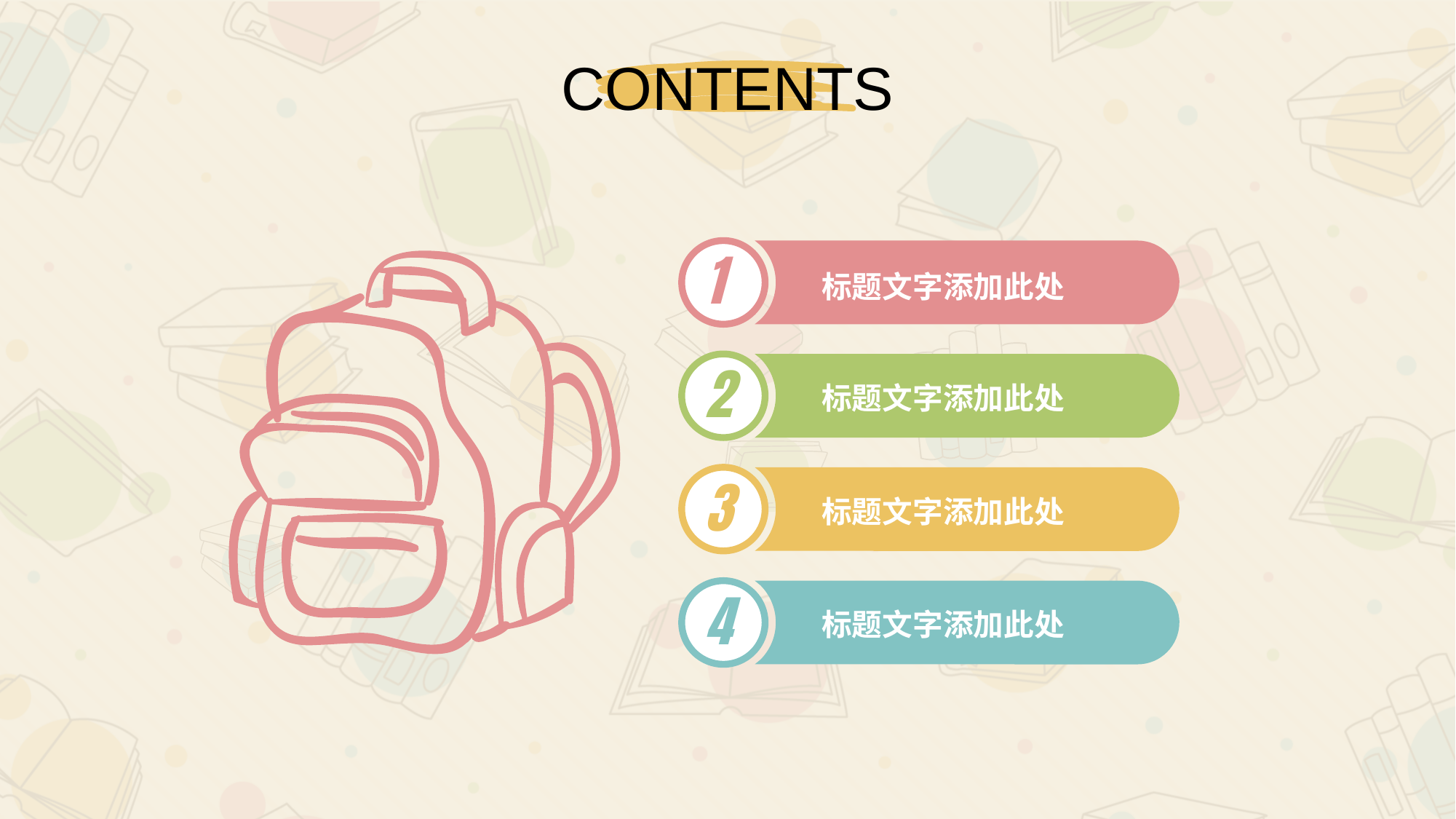

CONTENTS
1

标题文字添加此处

2

标题文字添加此处
3

标题文字添加此处
4

标题文字添加此处